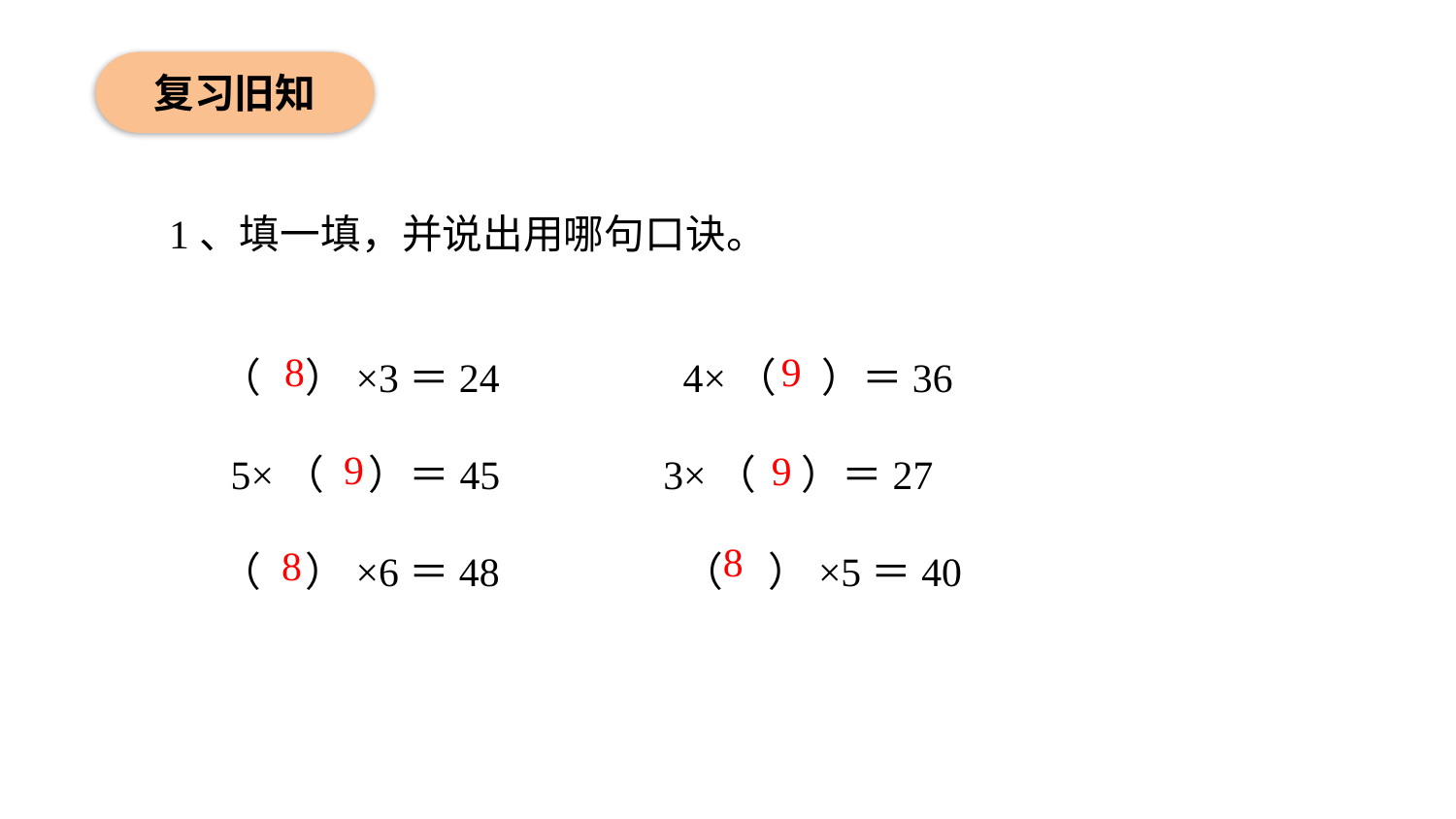

复习旧知
1、填一填，并说出用哪句口诀。
（     ）×3＝24                  4×（     ）＝36
 5×（     ）＝45                3×（     ）＝27
（     ）×6＝48                 （     ）×5＝40
8
9
9
9
8
8